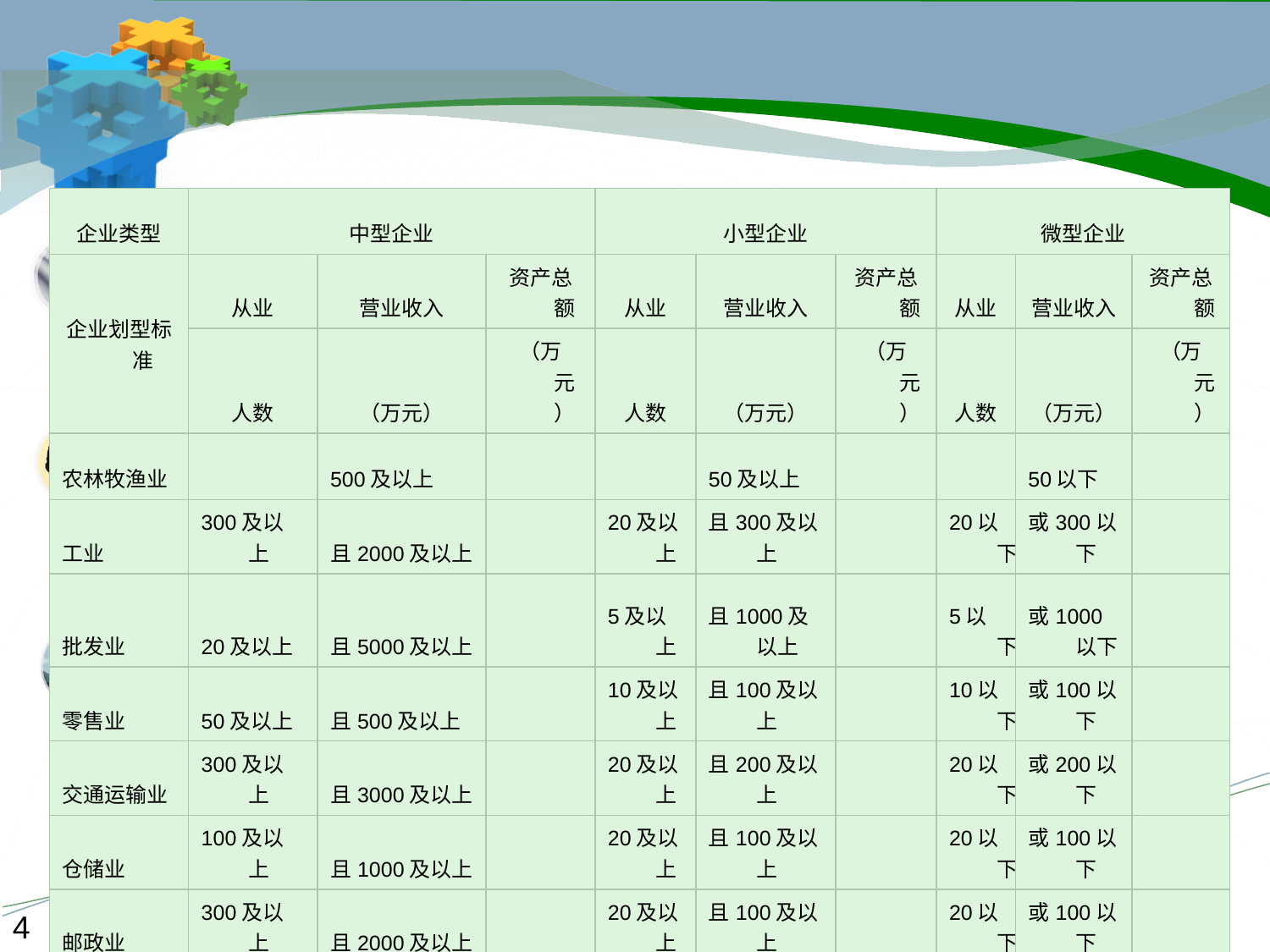

| 企业类型 | 中型企业 |  |  | 小型企业 |  |  | 微型企业 |  |  |
| --- | --- | --- | --- | --- | --- | --- | --- | --- | --- |
| 企业划型标准 | 从业 | 营业收入 | 资产总额 | 从业 | 营业收入 | 资产总额 | 从业 | 营业收入 | 资产总额 |
|  | 人数 | （万元） | （万元） | 人数 | （万元） | （万元） | 人数 | （万元） | （万元） |
| 农林牧渔业 |  | 500及以上 |  |  | 50及以上 |  |  | 50以下 |  |
| 工业 | 300及以上 | 且2000及以上 |  | 20及以上 | 且300及以上 |  | 20以下 | 或300以下 |  |
| 批发业 | 20及以上 | 且5000及以上 |  | 5及以上 | 且1000及以上 |  | 5以下 | 或1000以下 |  |
| 零售业 | 50及以上 | 且500及以上 |  | 10及以上 | 且100及以上 |  | 10以下 | 或100以下 |  |
| 交通运输业 | 300及以上 | 且3000及以上 |  | 20及以上 | 且200及以上 |  | 20以下 | 或200以下 |  |
| 仓储业 | 100及以上 | 且1000及以上 |  | 20及以上 | 且100及以上 |  | 20以下 | 或100以下 |  |
| 邮政业 | 300及以上 | 且2000及以上 |  | 20及以上 | 且100及以上 |  | 20以下 | 或100以下 |  |
4